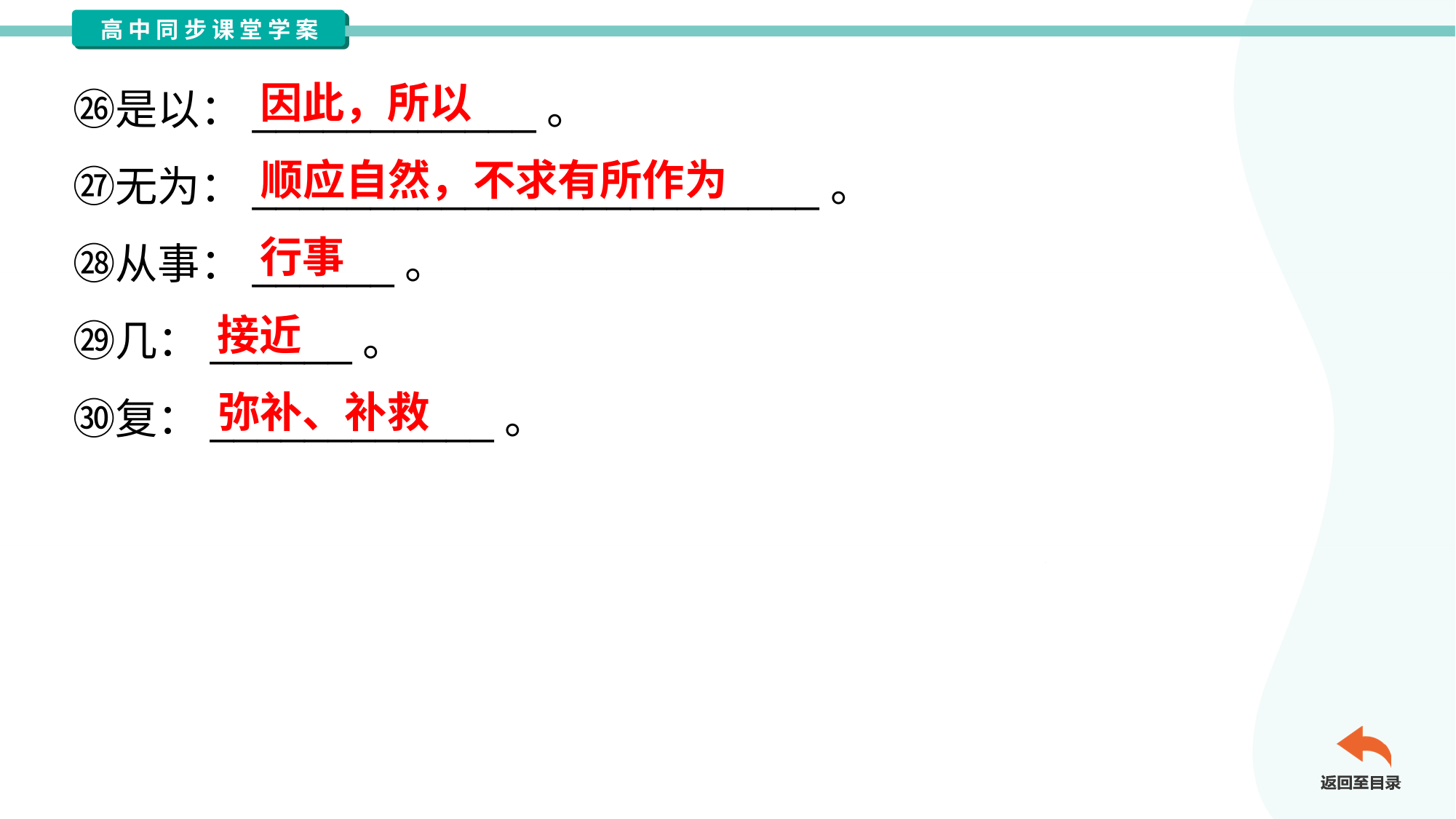

因此，所以
㉖是以：____________。
㉗无为：________________________。
㉘从事：______。
㉙几：______。
㉚复：____________。
顺应自然，不求有所作为
行事
接近
弥补、补救